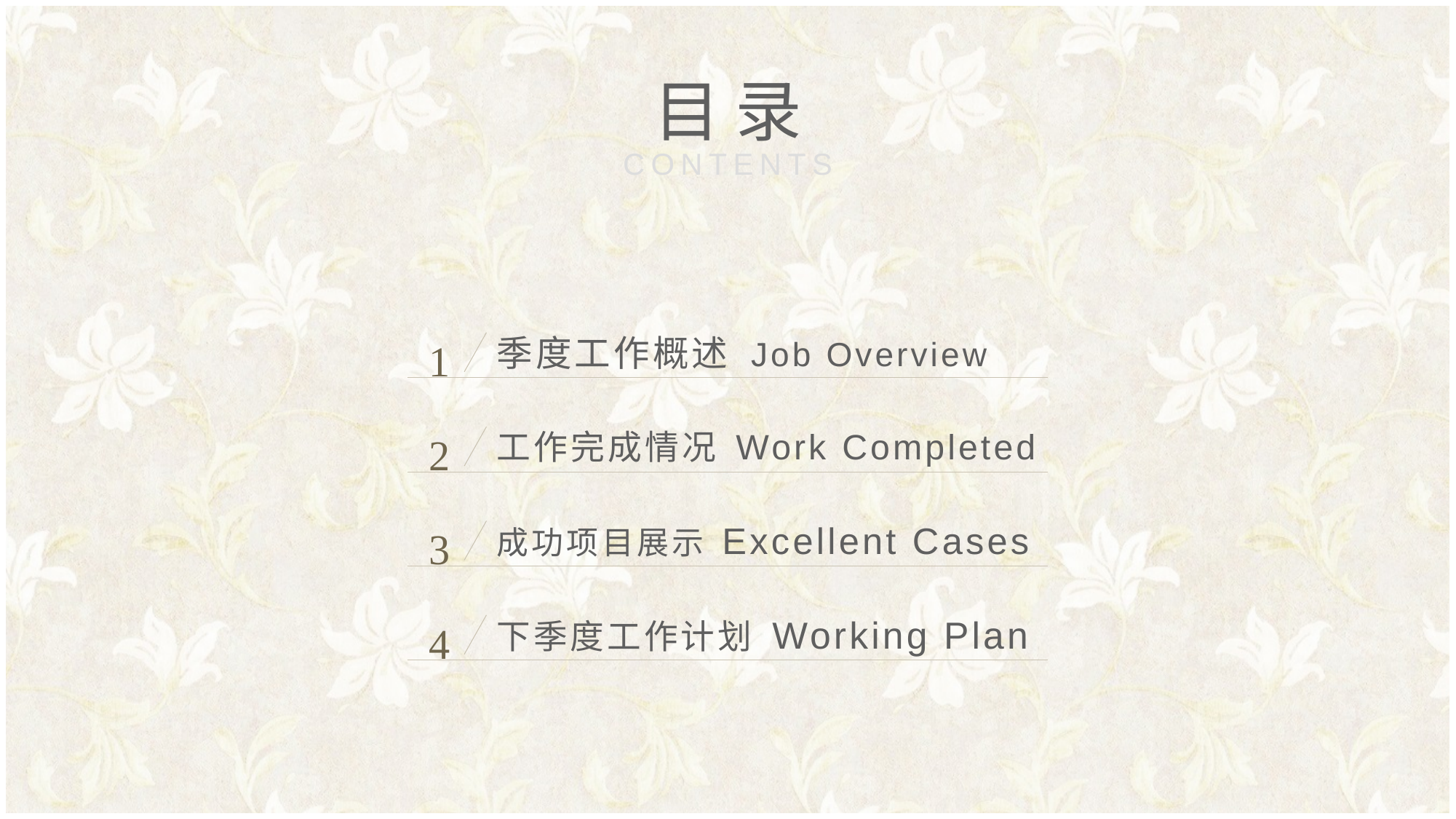

目 录
CONTENTS
1
季度工作概述 Job Overview
2
工作完成情况 Work Completed
3
成功项目展示 Excellent Cases
4
下季度工作计划 Working Plan